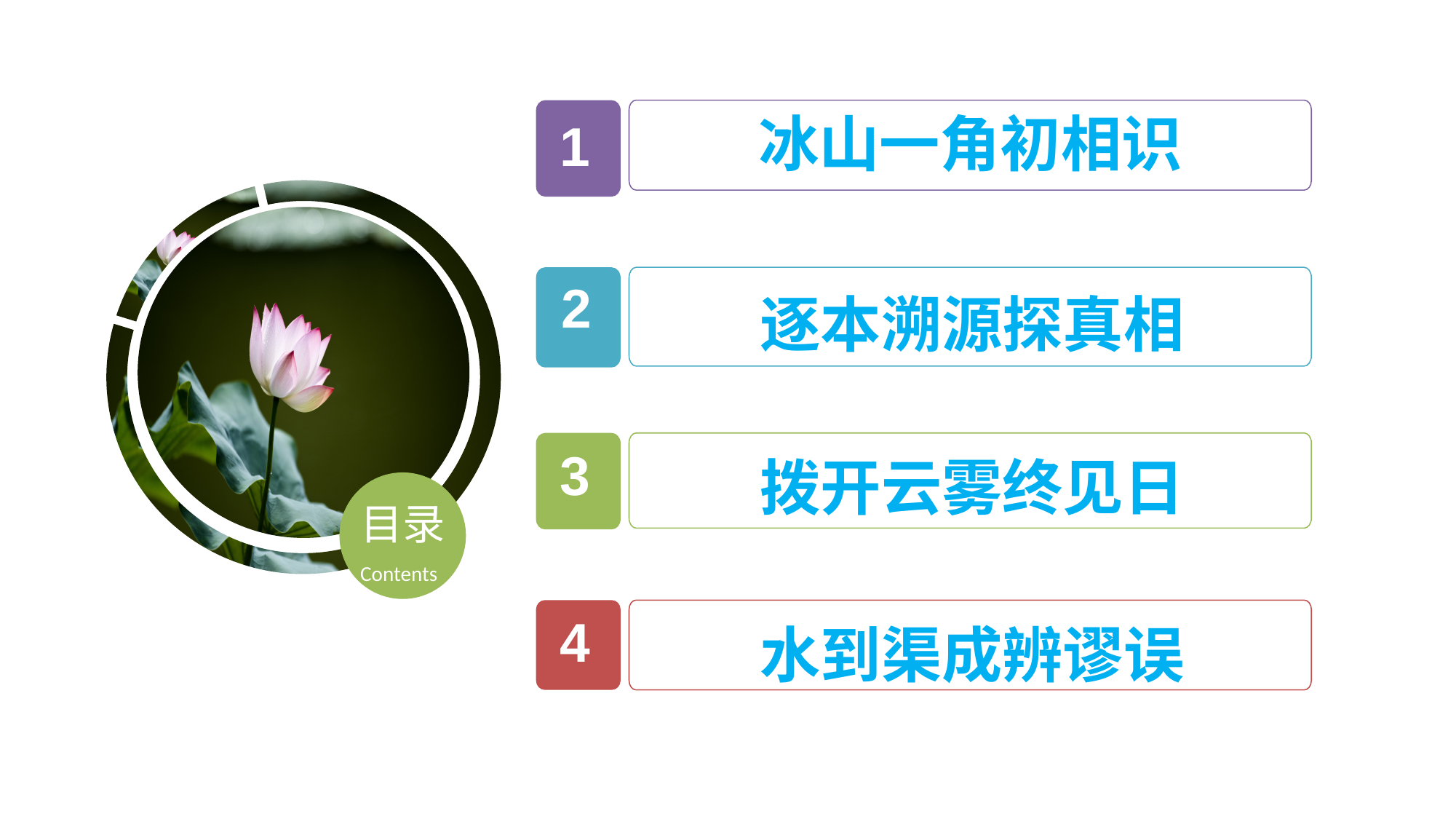

冰山一角初相识
1

2
逐本溯源探真相

3
拨开云雾终见日

目录
Contents

4
水到渠成辨谬误